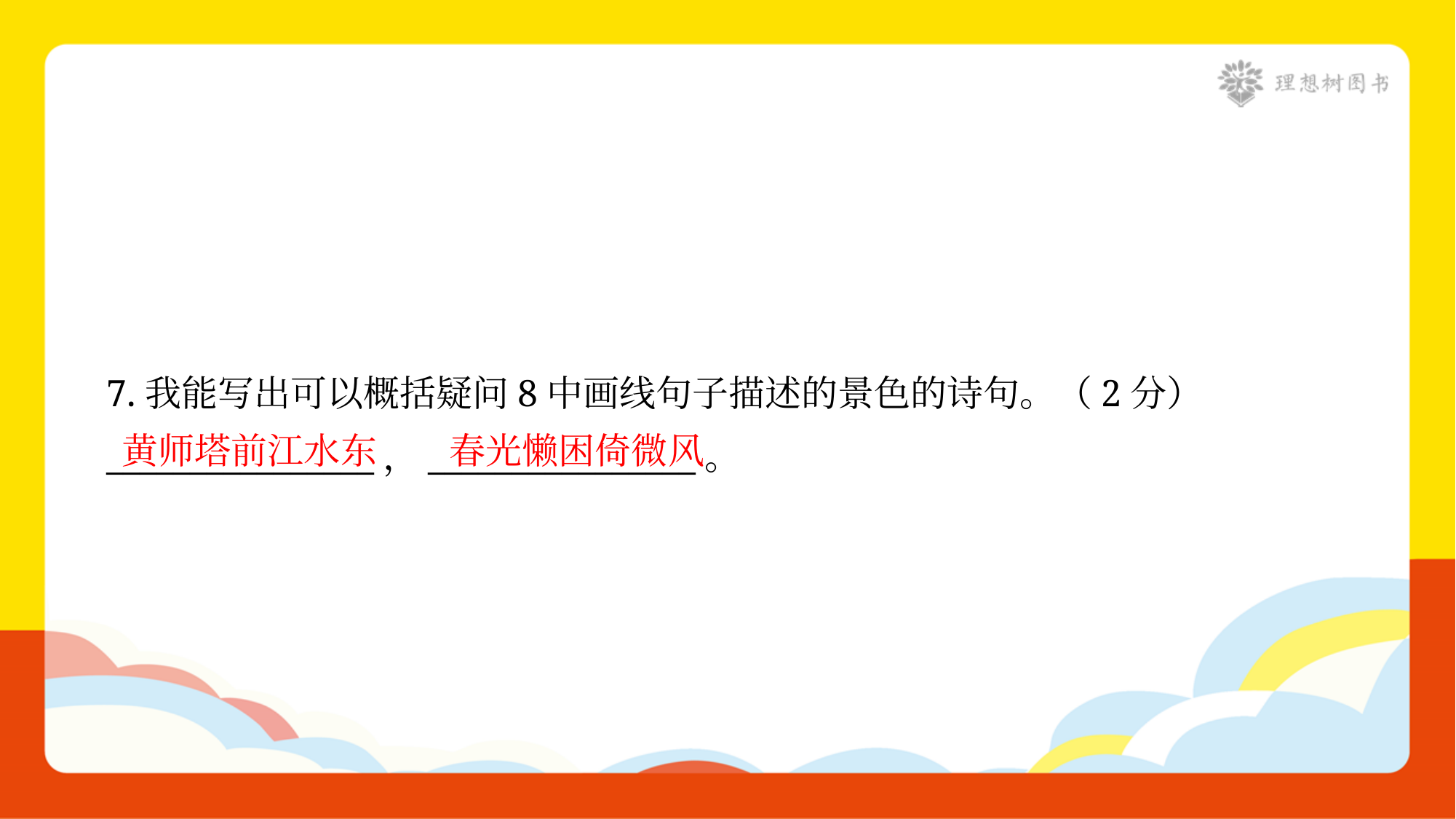

7.我能写出可以概括疑问8中画线句子描述的景色的诗句。（2分）
________________，________________。
黄师塔前江水东
春光懒困倚微风